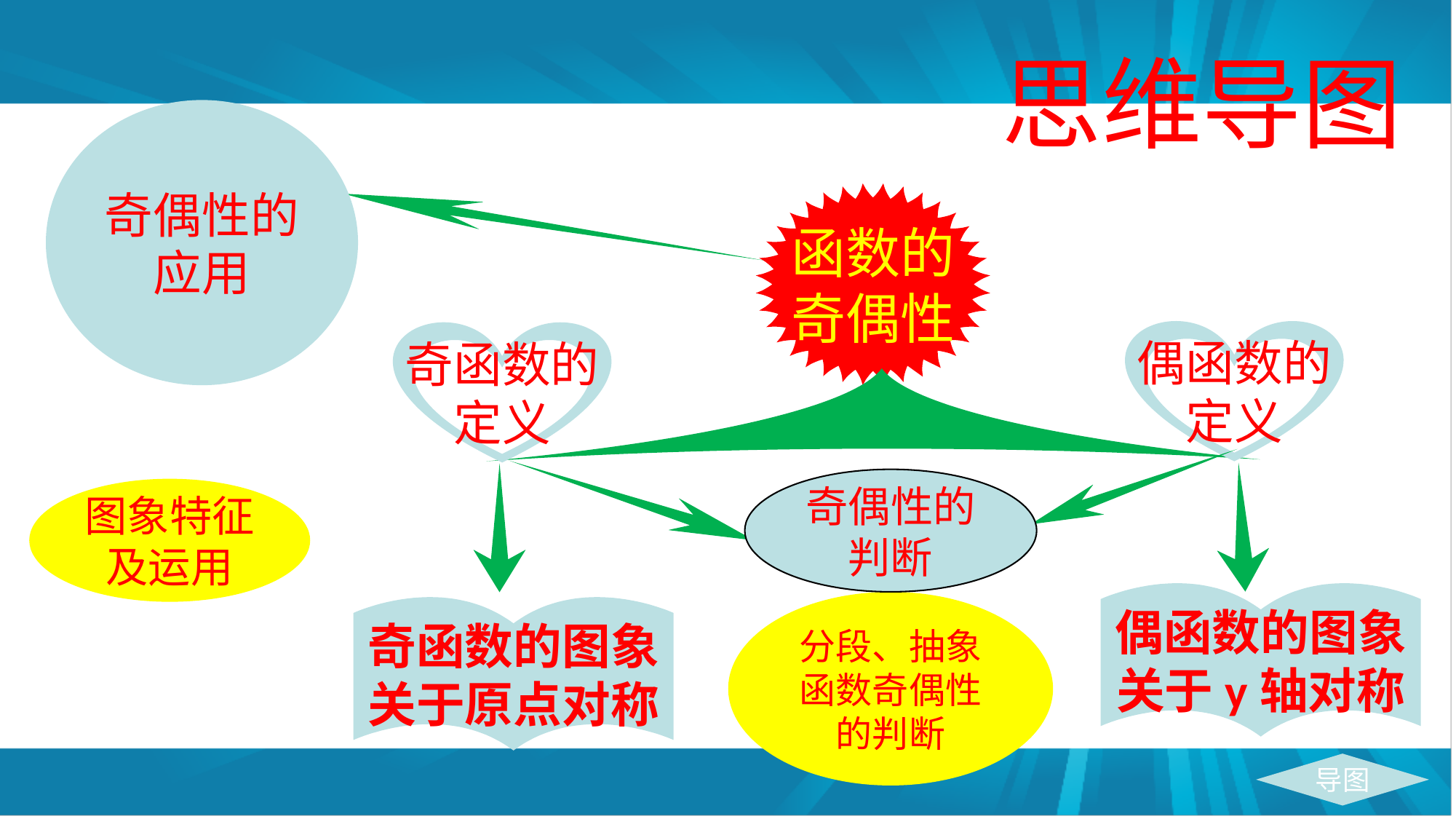

# 思维导图
奇偶性的应用
函数的奇偶性

偶函数的定义
奇函数的定义

奇偶性的判断

图象特征及运用

偶函数的图象关于y轴对称
分段、抽象函数奇偶性的判断
奇函数的图象关于原点对称
导图